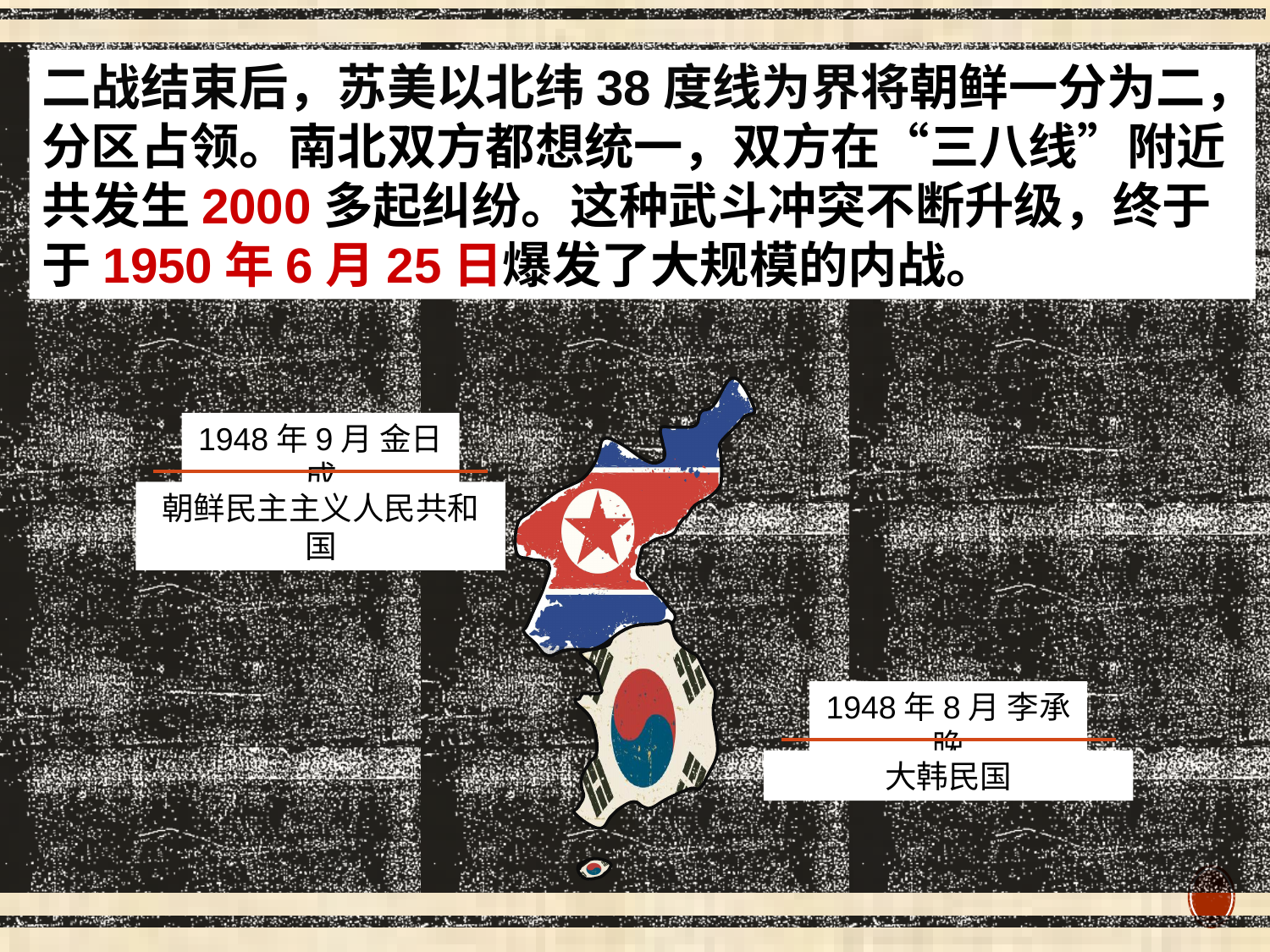

二战结束后，苏美以北纬38度线为界将朝鲜一分为二，分区占领。南北双方都想统一，双方在“三八线”附近共发生2000多起纠纷。这种武斗冲突不断升级，终于于1950年6月25日爆发了大规模的内战。

1948年9月 金日成
朝鲜民主主义人民共和国

1948年8月 李承晚
大韩民国